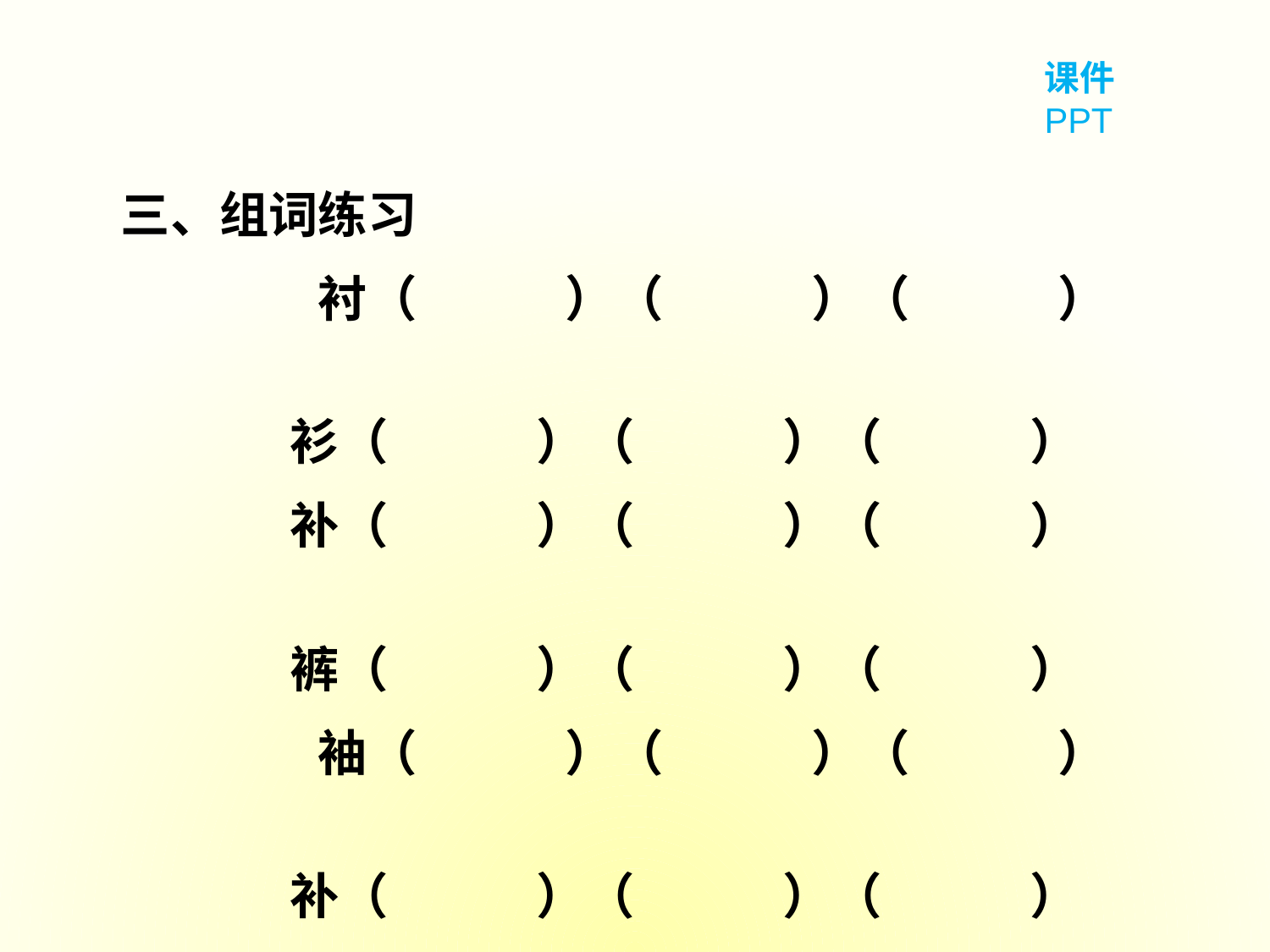

课件PPT
三、组词练习
　　　　衬（　　　）（　　　）（　　　）
              衫（　　　）（　　　）（　　　）
              补（　　　）（　　　）（　　　）
              裤（　　　）（　　　）（　　　）
　　　　袖（　　　）（　　　）（　　　）
              补（　　　）（　　　）（　　　）